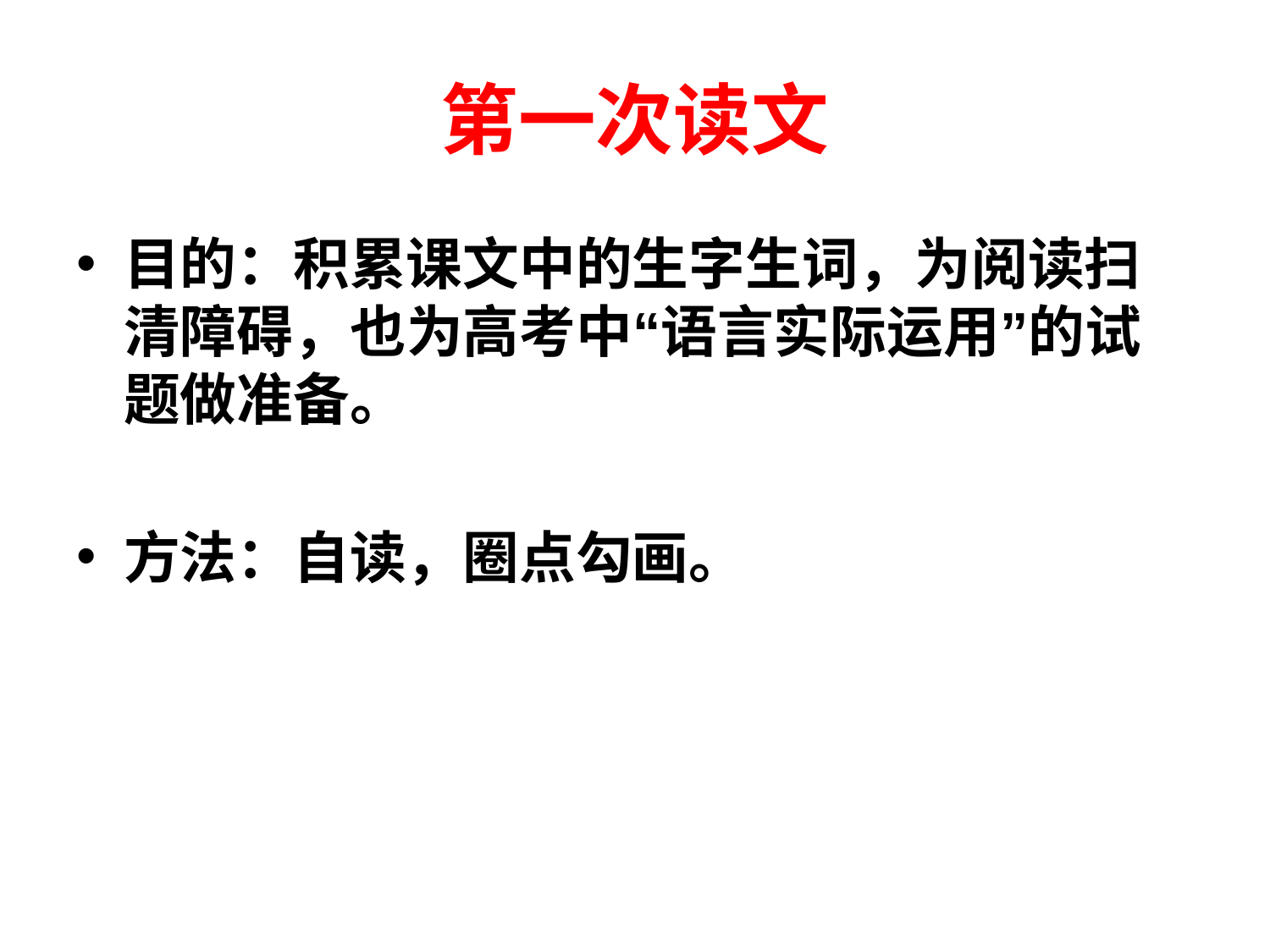

# 第一次读文
目的：积累课文中的生字生词，为阅读扫清障碍，也为高考中“语言实际运用”的试题做准备。

方法：自读，圈点勾画。